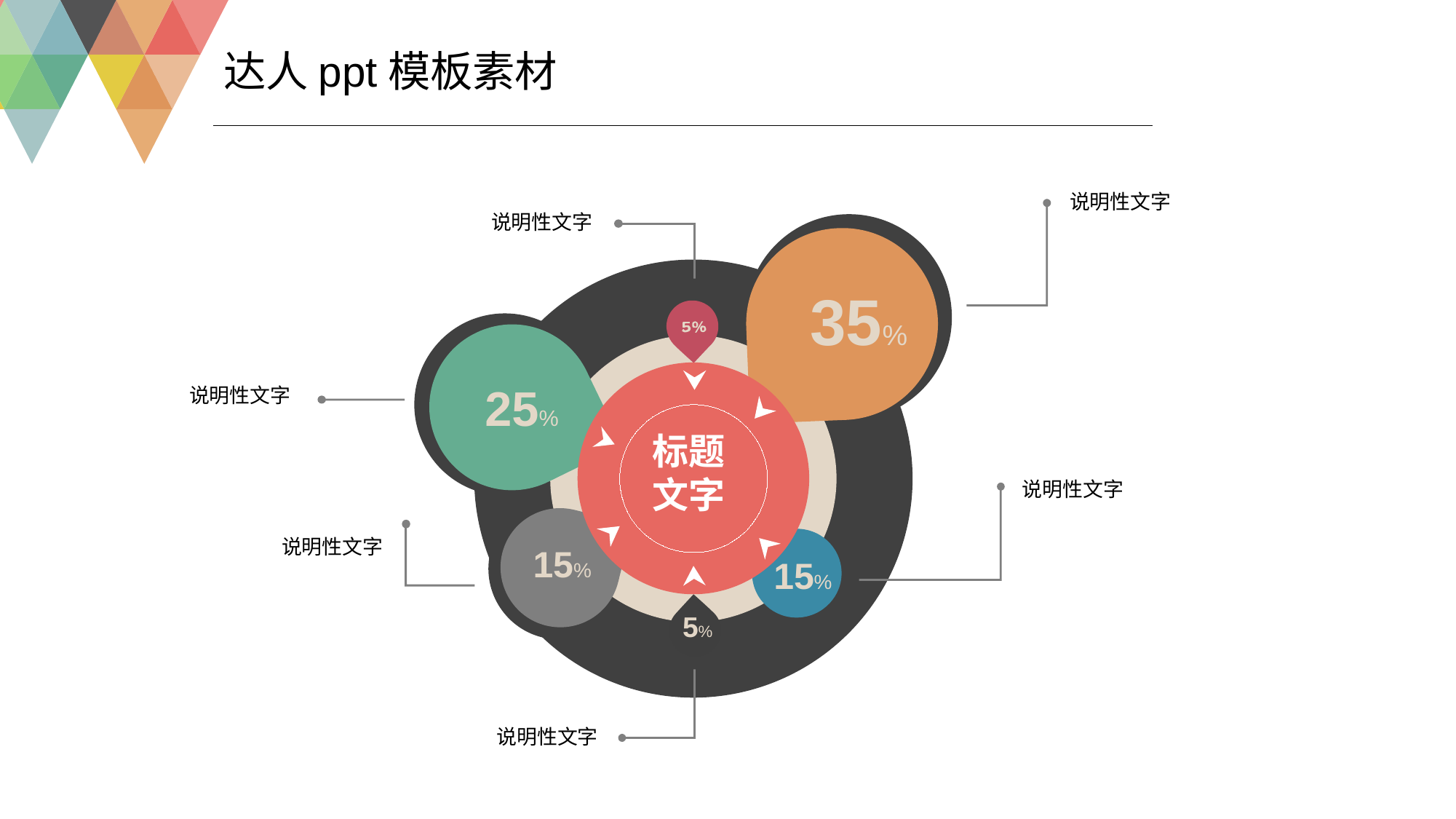

达人ppt模板素材

说明性文字

说明性文字

35%

25%
说明性文字

标题文字

说明性文字

说明性文字
15%

15%

5%

说明性文字